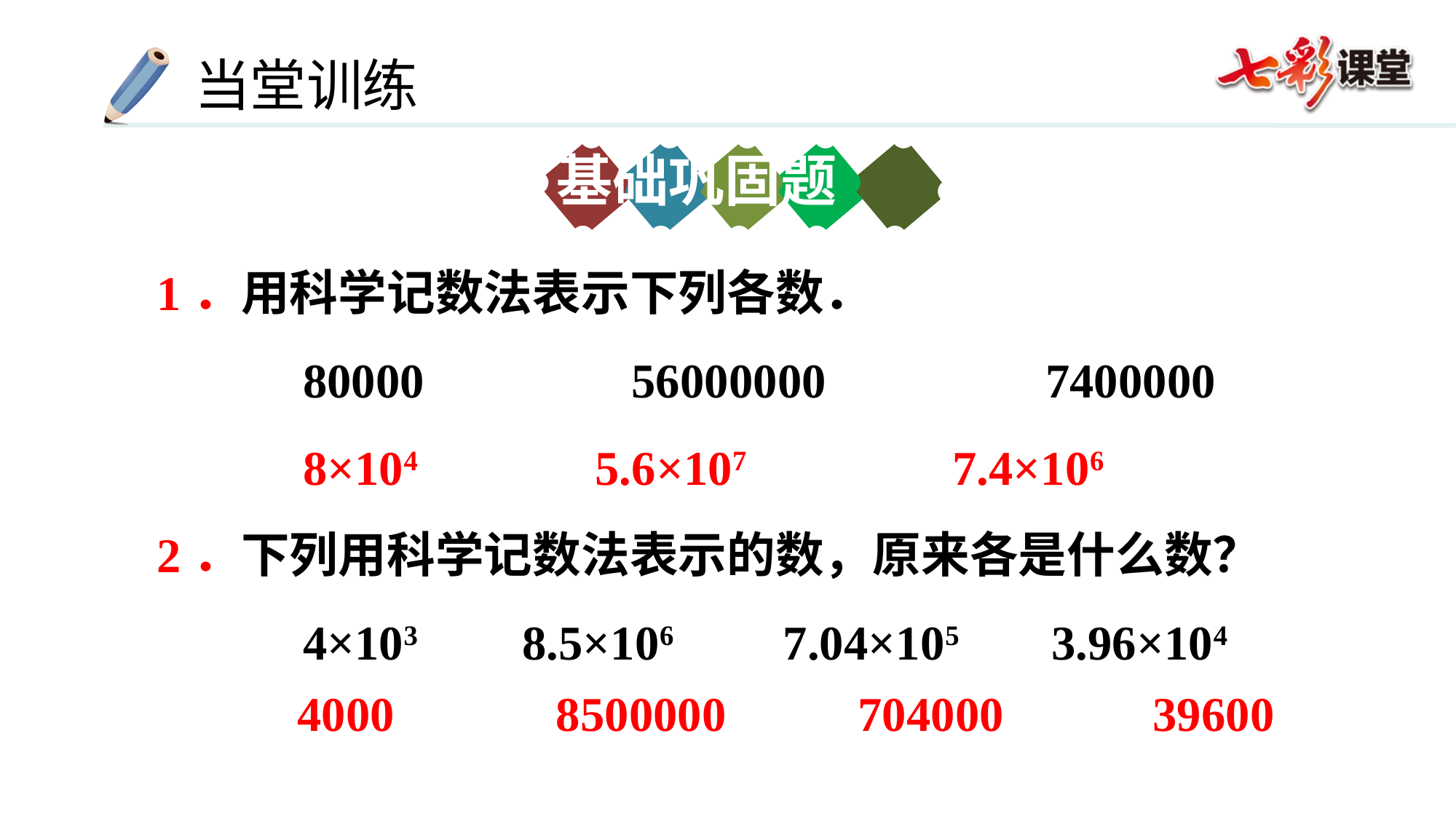

基础巩固题

1．用科学记数法表示下列各数．
            80000                 56000000                  7400000
            8×104                         5.6×107                             7.4×106
2．下列用科学记数法表示的数，原来各是什么数？
            4×103              8.5×106         7.04×105        3.96×104
4000
8500000
704000
39600